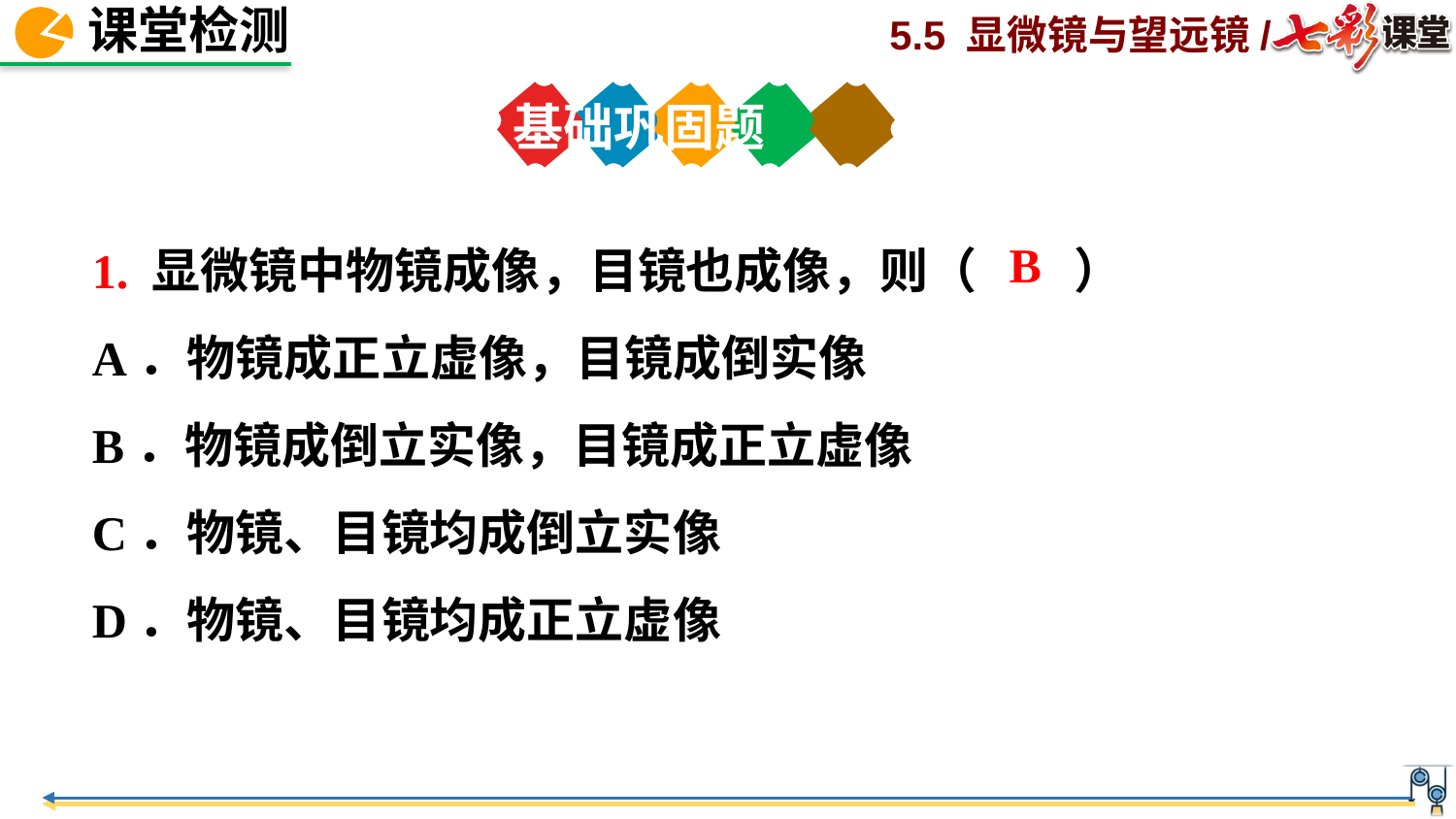

基础巩固题

1. 显微镜中物镜成像，目镜也成像，则（　　）
A．物镜成正立虚像，目镜成倒实像
B．物镜成倒立实像，目镜成正立虚像
C．物镜、目镜均成倒立实像
D．物镜、目镜均成正立虚像
B